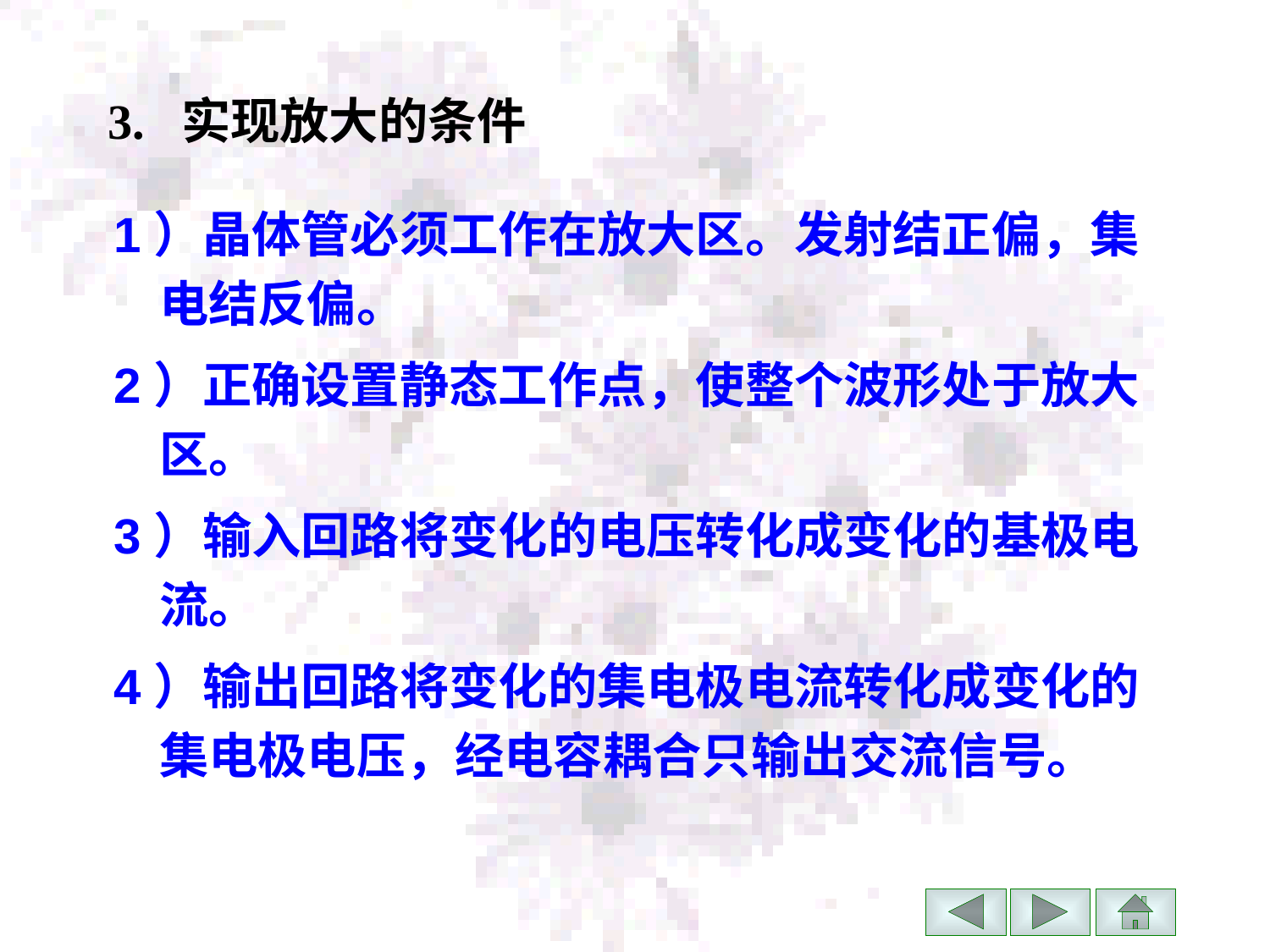

# 3.  实现放大的条件
1）晶体管必须工作在放大区。发射结正偏，集
   电结反偏。
2）正确设置静态工作点，使整个波形处于放大
   区。
3）输入回路将变化的电压转化成变化的基极电
   流。
4）输出回路将变化的集电极电流转化成变化的
   集电极电压，经电容耦合只输出交流信号。